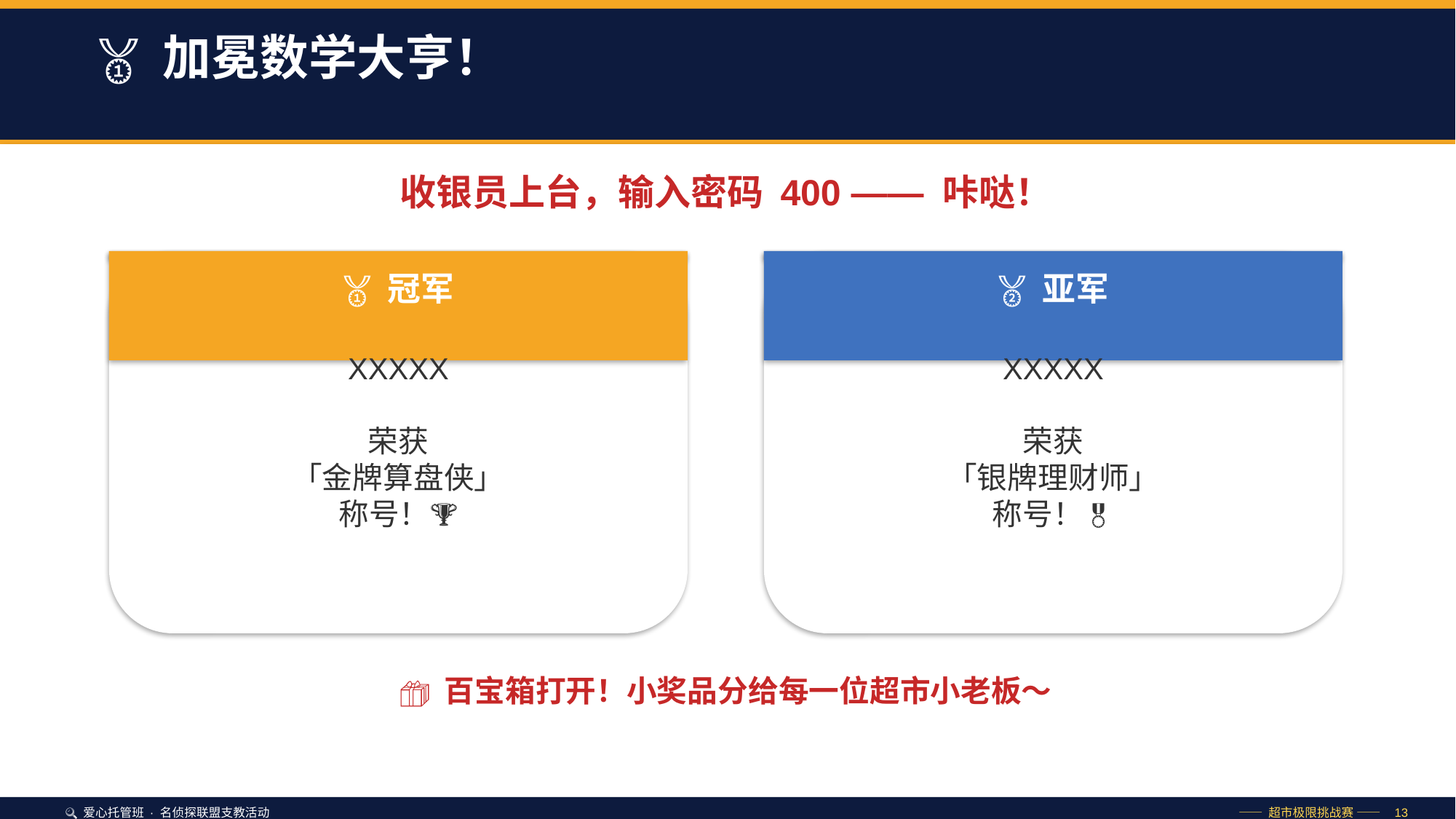

🥇 加冕数学大亨！

收银员上台，输入密码 400 —— 咔哒！

🥇 冠军
🥈 亚军
XXXXX
荣获
「金牌算盘侠」
称号！🏆
XXXXX
荣获
「银牌理财师」
称号！🎖️
🎁 百宝箱打开！小奖品分给每一位超市小老板～

🔍 爱心托管班 · 名侦探联盟支教活动
—— 超市极限挑战赛 ——    13